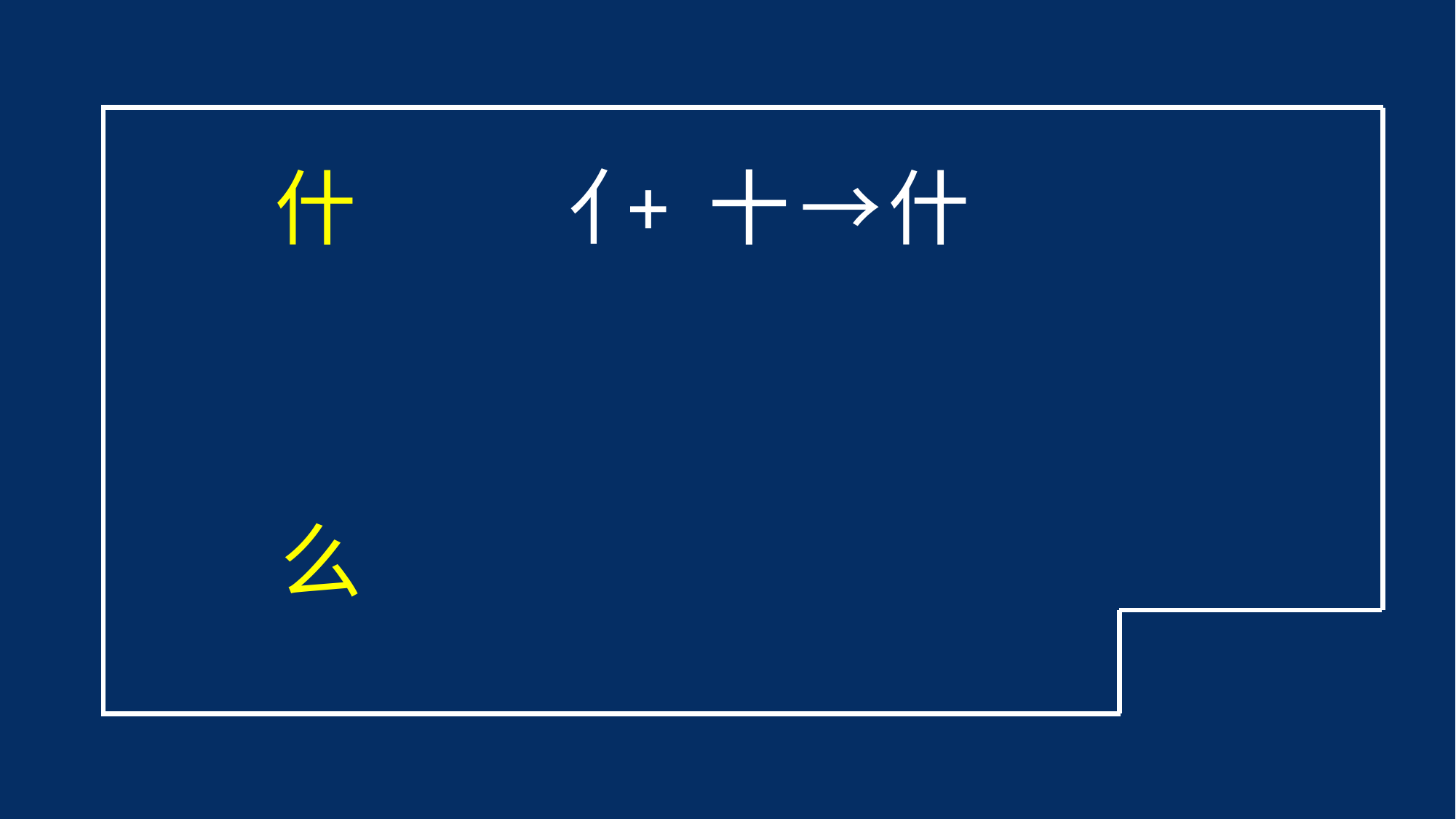

什
亻
+ 十 → 什
么